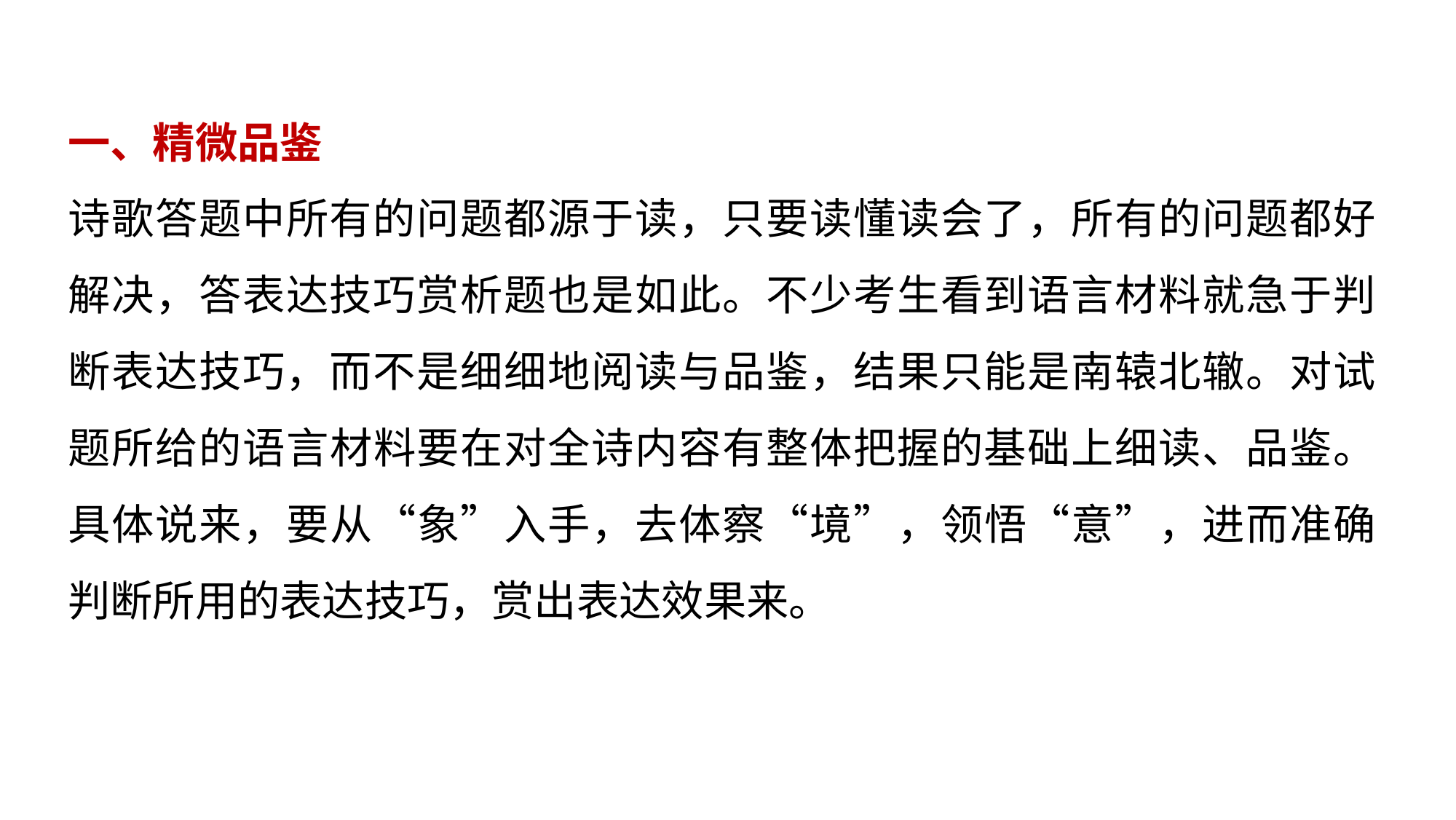

一、精微品鉴
诗歌答题中所有的问题都源于读，只要读懂读会了，所有的问题都好解决，答表达技巧赏析题也是如此。不少考生看到语言材料就急于判断表达技巧，而不是细细地阅读与品鉴，结果只能是南辕北辙。对试题所给的语言材料要在对全诗内容有整体把握的基础上细读、品鉴。具体说来，要从“象”入手，去体察“境”，领悟“意”，进而准确判断所用的表达技巧，赏出表达效果来。